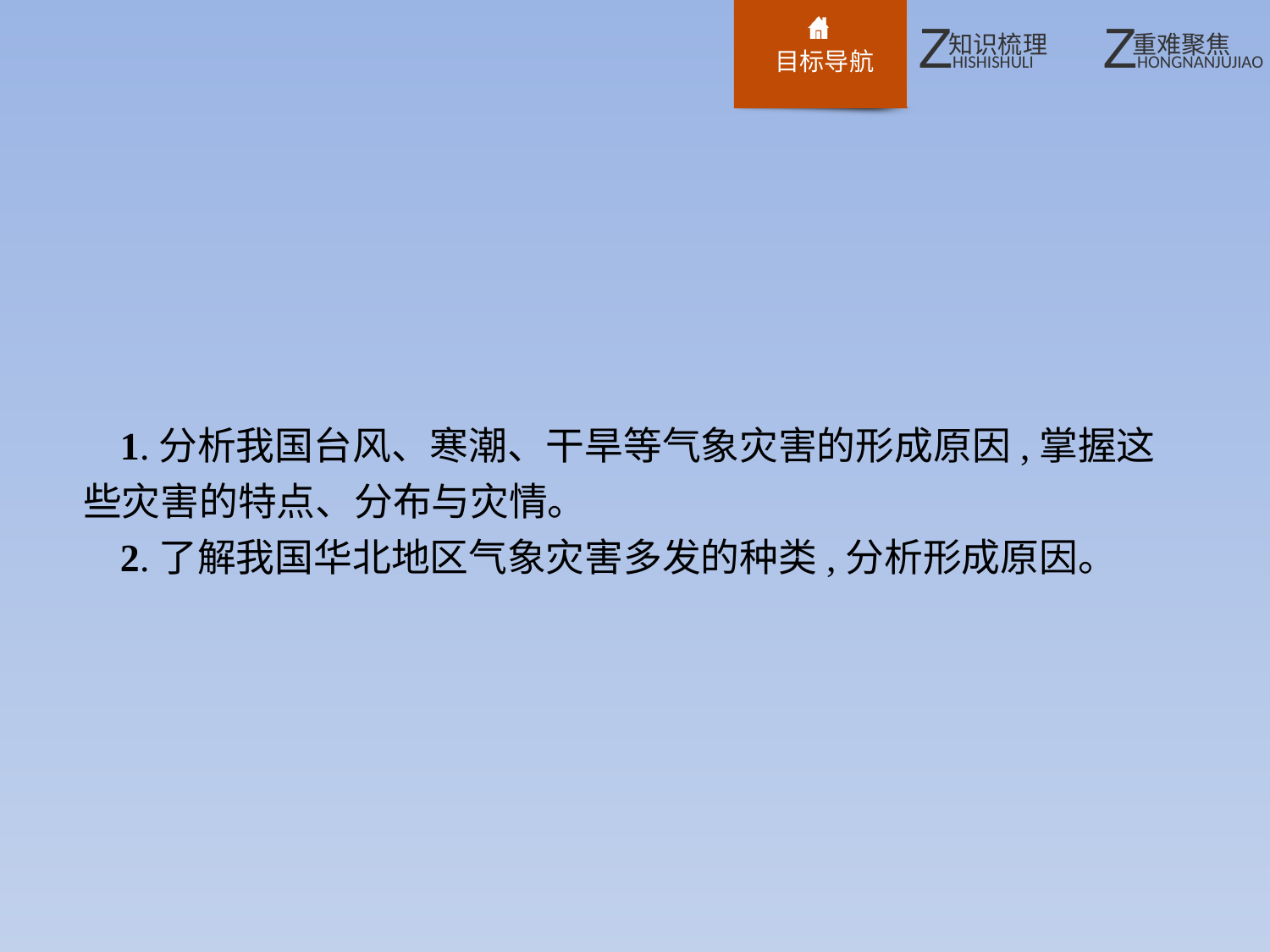

1.分析我国台风、寒潮、干旱等气象灾害的形成原因,掌握这些灾害的特点、分布与灾情。
2.了解我国华北地区气象灾害多发的种类,分析形成原因。